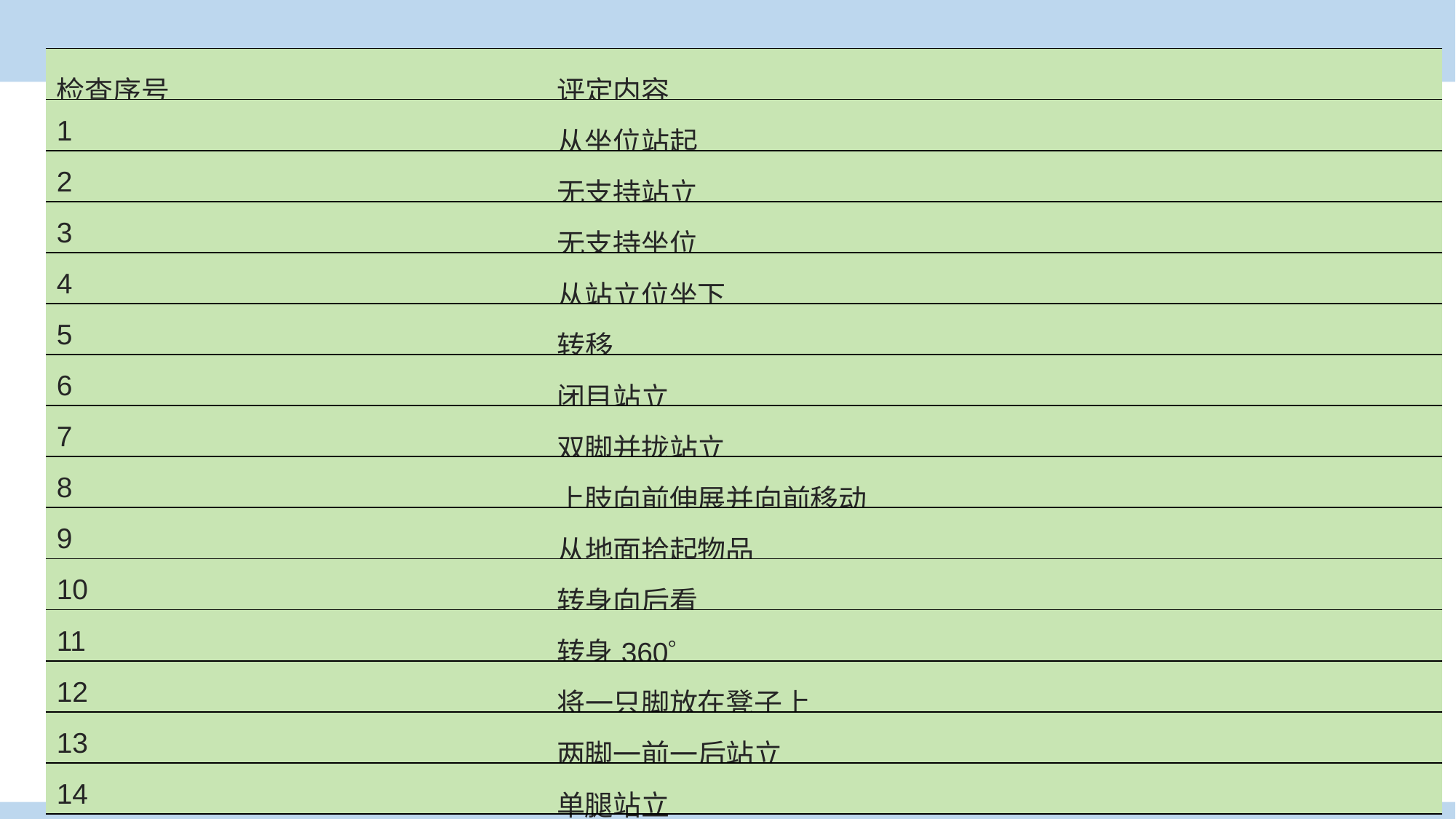

平衡评定量表（BBS）评定内容
| 检查序号 |  | 评定内容 |
| --- | --- | --- |
| 1 |  | 从坐位站起 |
| 2 |  | 无支持站立 |
| 3 |  | 无支持坐位 |
| 4 |  | 从站立位坐下 |
| 5 |  | 转移 |
| 6 |  | 闭目站立 |
| 7 |  | 双脚并拢站立 |
| 8 |  | 上肢向前伸展并向前移动 |
| 9 |  | 从地面拾起物品 |
| 10 |  | 转身向后看 |
| 11 |  | 转身360° |
| 12 |  | 将一只脚放在凳子上 |
| 13 |  | 两脚一前一后站立 |
| 14 |  | 单腿站立 |